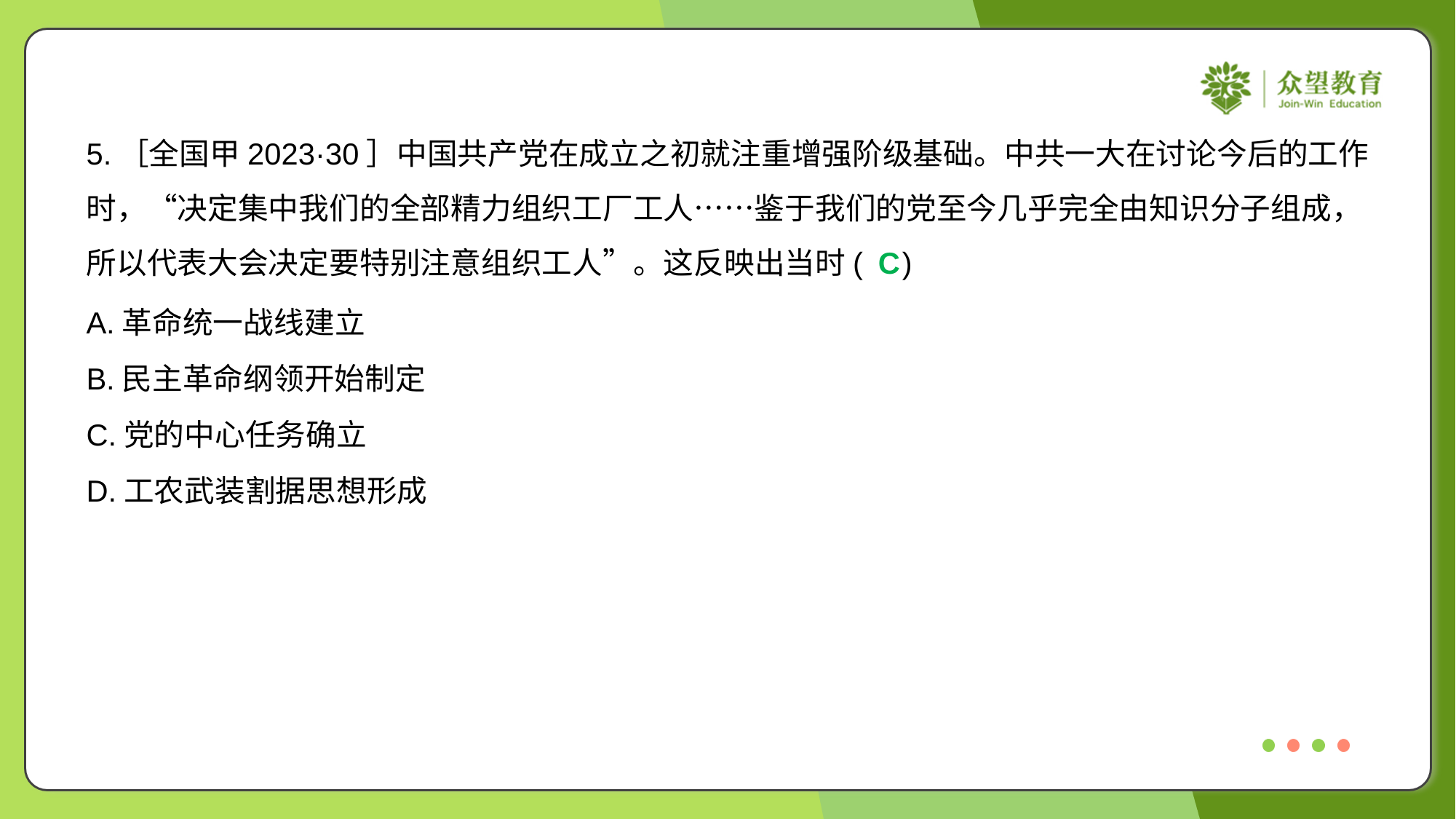

5.［全国甲2023·30］中国共产党在成立之初就注重增强阶级基础。中共一大在讨论今后的工作
时，“决定集中我们的全部精力组织工厂工人……鉴于我们的党至今几乎完全由知识分子组成，
所以代表大会决定要特别注意组织工人”。这反映出当时(     )
C
A.革命统一战线建立
B.民主革命纲领开始制定
C.党的中心任务确立
D.工农武装割据思想形成